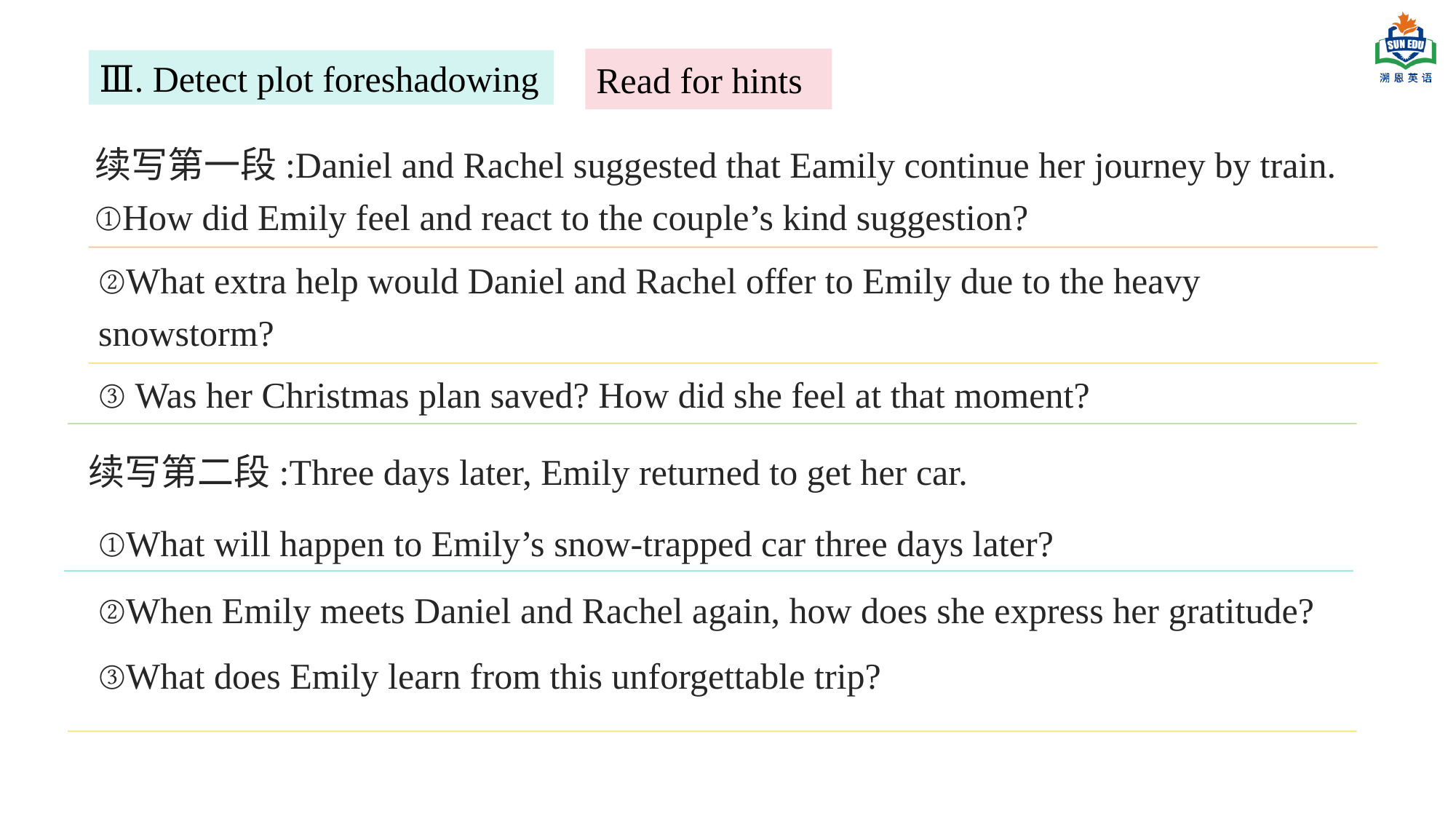

# Read for hints
Ⅲ. Detect plot foreshadowing
续写第一段:Daniel and Rachel suggested that Eamily continue her journey by train.
①How did Emily feel and react to the couple’s kind suggestion?
②What extra help would Daniel and Rachel offer to Emily due to the heavy snowstorm?
③ Was her Christmas plan saved? How did she feel at that moment?
续写第二段:Three days later, Emily returned to get her car.
①What will happen to Emily’s snow-trapped car three days later?
②When Emily meets Daniel and Rachel again, how does she express her gratitude?
③What does Emily learn from this unforgettable trip?